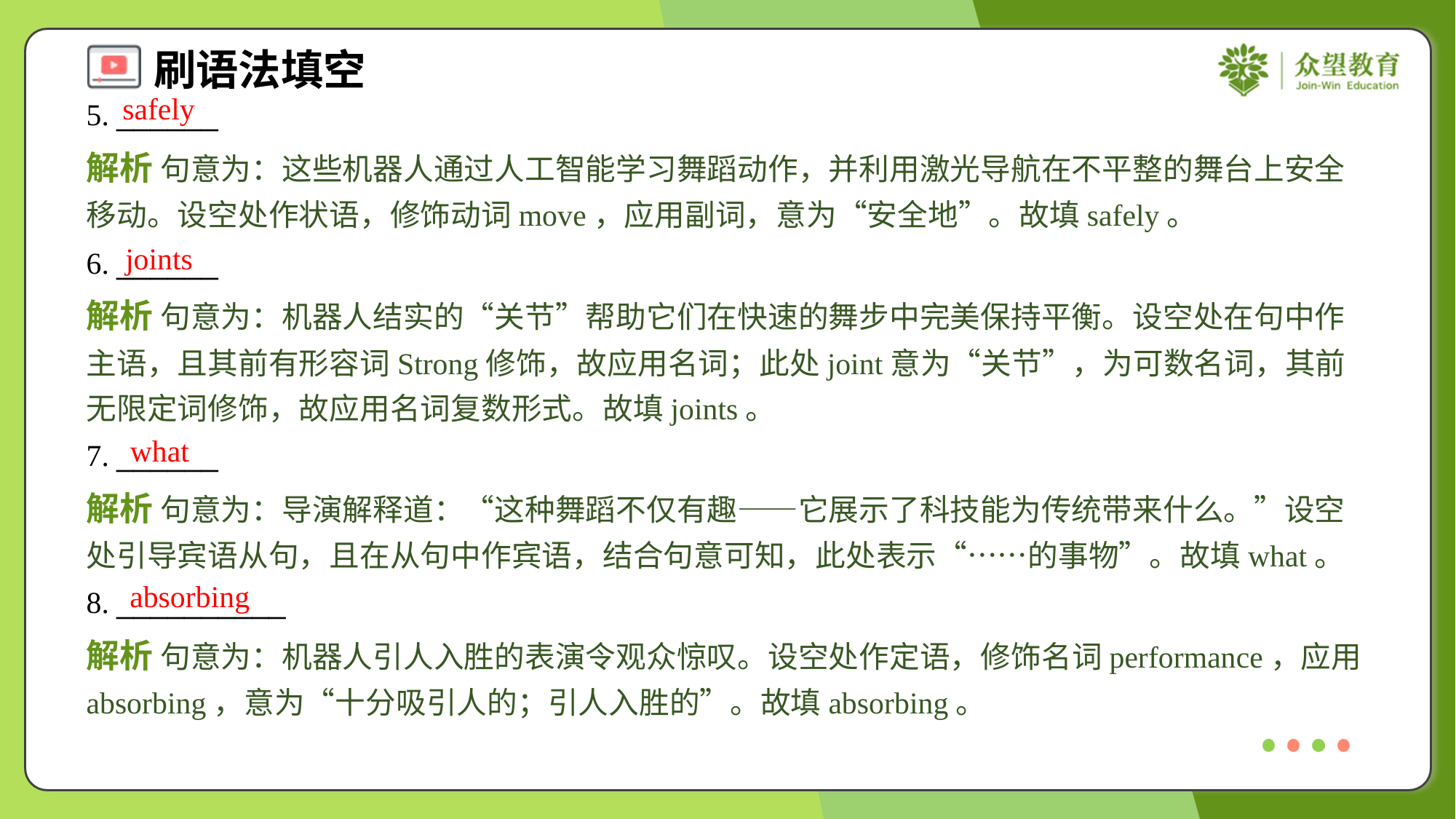

safely
5. ______
解析 句意为：这些机器人通过人工智能学习舞蹈动作，并利用激光导航在不平整的舞台上安全移动。设空处作状语，修饰动词move，应用副词，意为“安全地”。故填safely。
joints
6. ______
解析 句意为：机器人结实的“关节”帮助它们在快速的舞步中完美保持平衡。设空处在句中作主语，且其前有形容词Strong修饰，故应用名词；此处joint意为“关节”，为可数名词，其前无限定词修饰，故应用名词复数形式。故填joints。
what
7. ______
解析 句意为：导演解释道：“这种舞蹈不仅有趣——它展示了科技能为传统带来什么。”设空处引导宾语从句，且在从句中作宾语，结合句意可知，此处表示“……的事物”。故填what。
absorbing
8. __________
解析 句意为：机器人引人入胜的表演令观众惊叹。设空处作定语，修饰名词performance，应用absorbing，意为“十分吸引人的；引人入胜的”。故填absorbing。